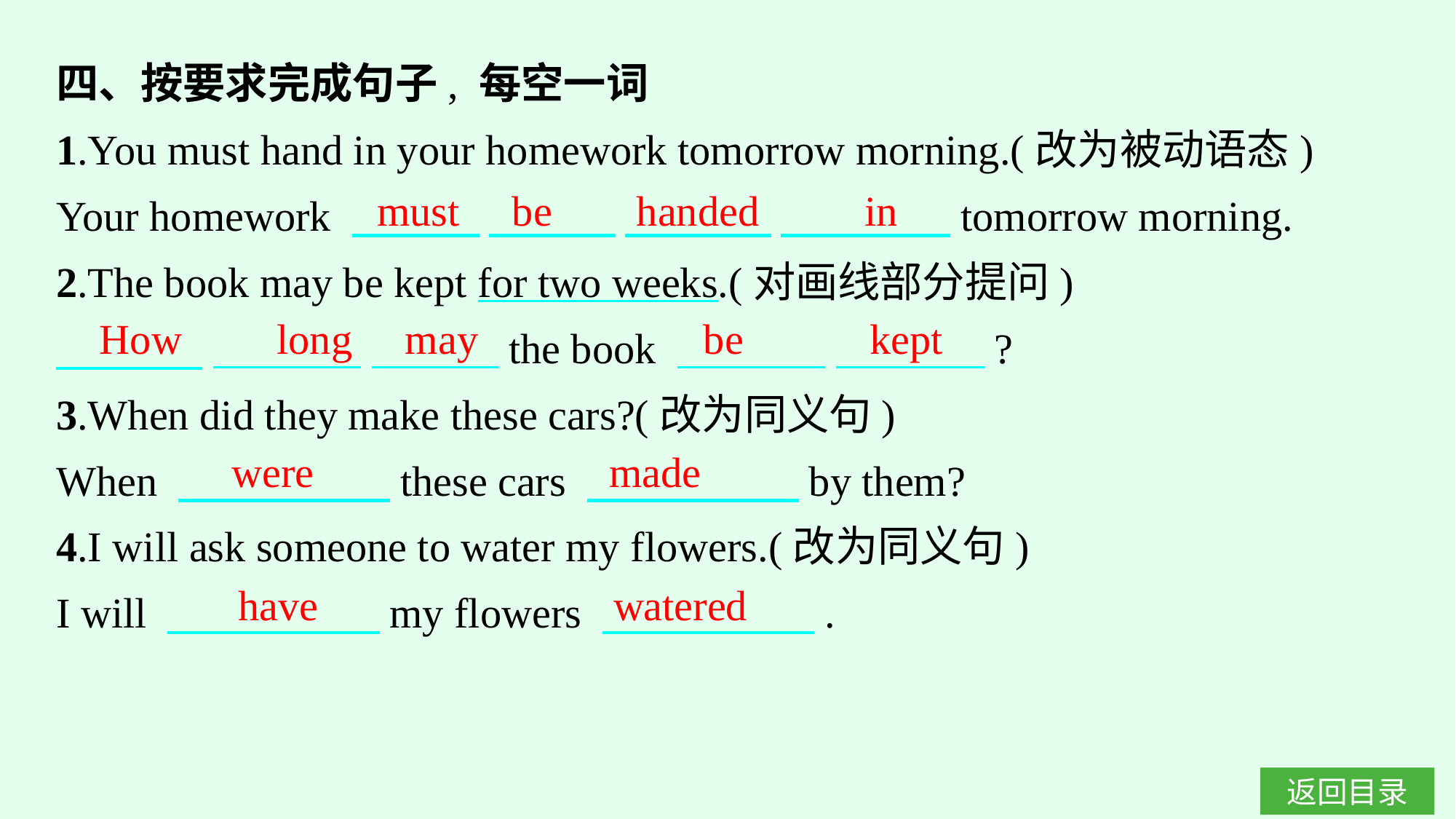

四、按要求完成句子, 每空一词
1.You must hand in your homework tomorrow morning.(改为被动语态)
Your homework 　　　 　　　 　　  　 　　　　tomorrow morning.
2.The book may be kept for two weeks.(对画线部分提问)
　　　   　　  　 　  　 the book 　　  　 　  　　?
3.When did they make these cars?(改为同义句)
When 　　　　　these cars 　　　　　by them?
4.I will ask someone to water my flowers.(改为同义句)
I will 　　　　　my flowers 　　　　　.
must     be        handed          in
How         long     may
be            kept
were                            made
have                            watered